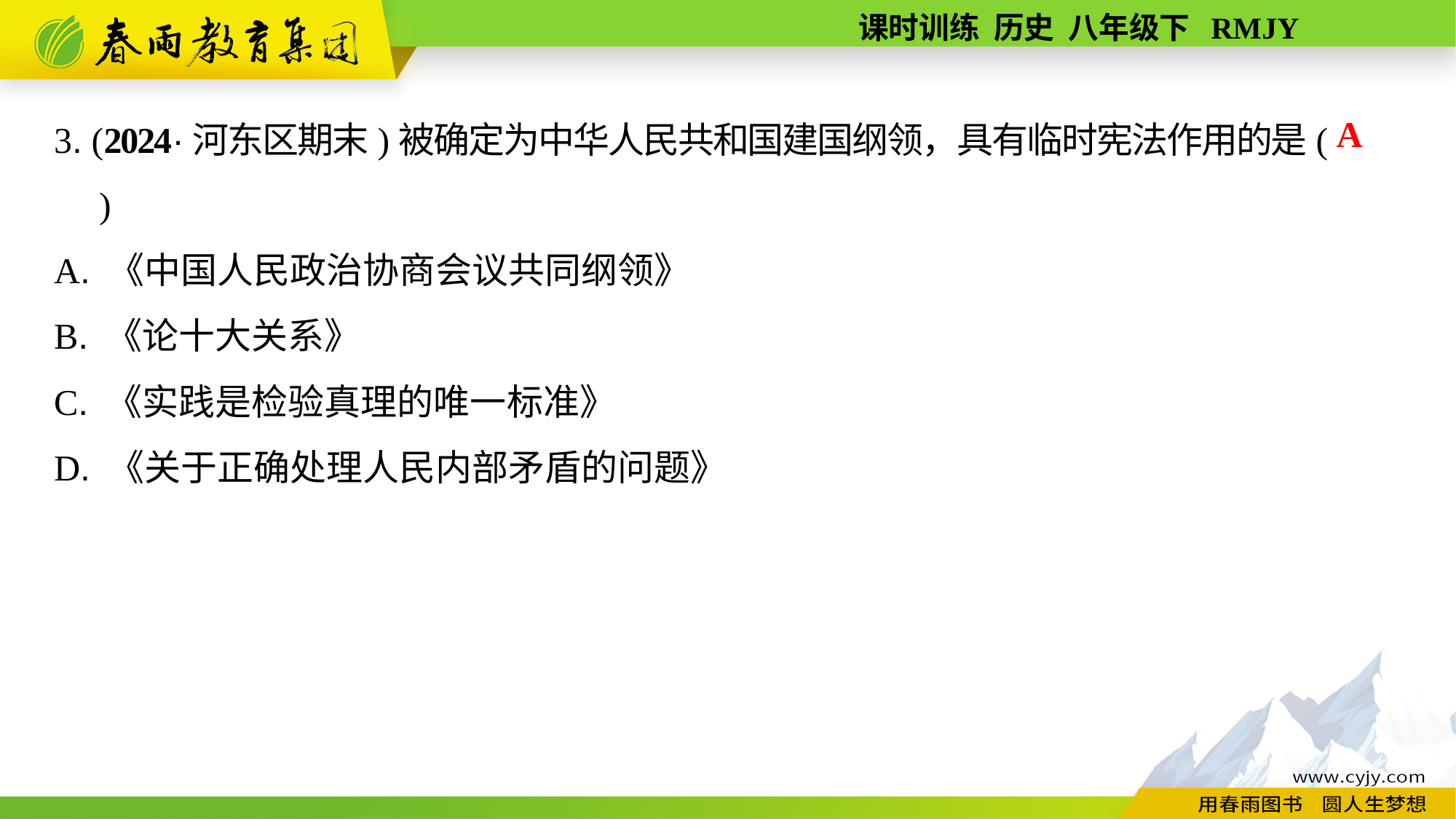

3. (2024·河东区期末)被确定为中华人民共和国建国纲领，具有临时宪法作用的是(　　)
A. 《中国人民政治协商会议共同纲领》
B. 《论十大关系》
C. 《实践是检验真理的唯一标准》
D. 《关于正确处理人民内部矛盾的问题》
A